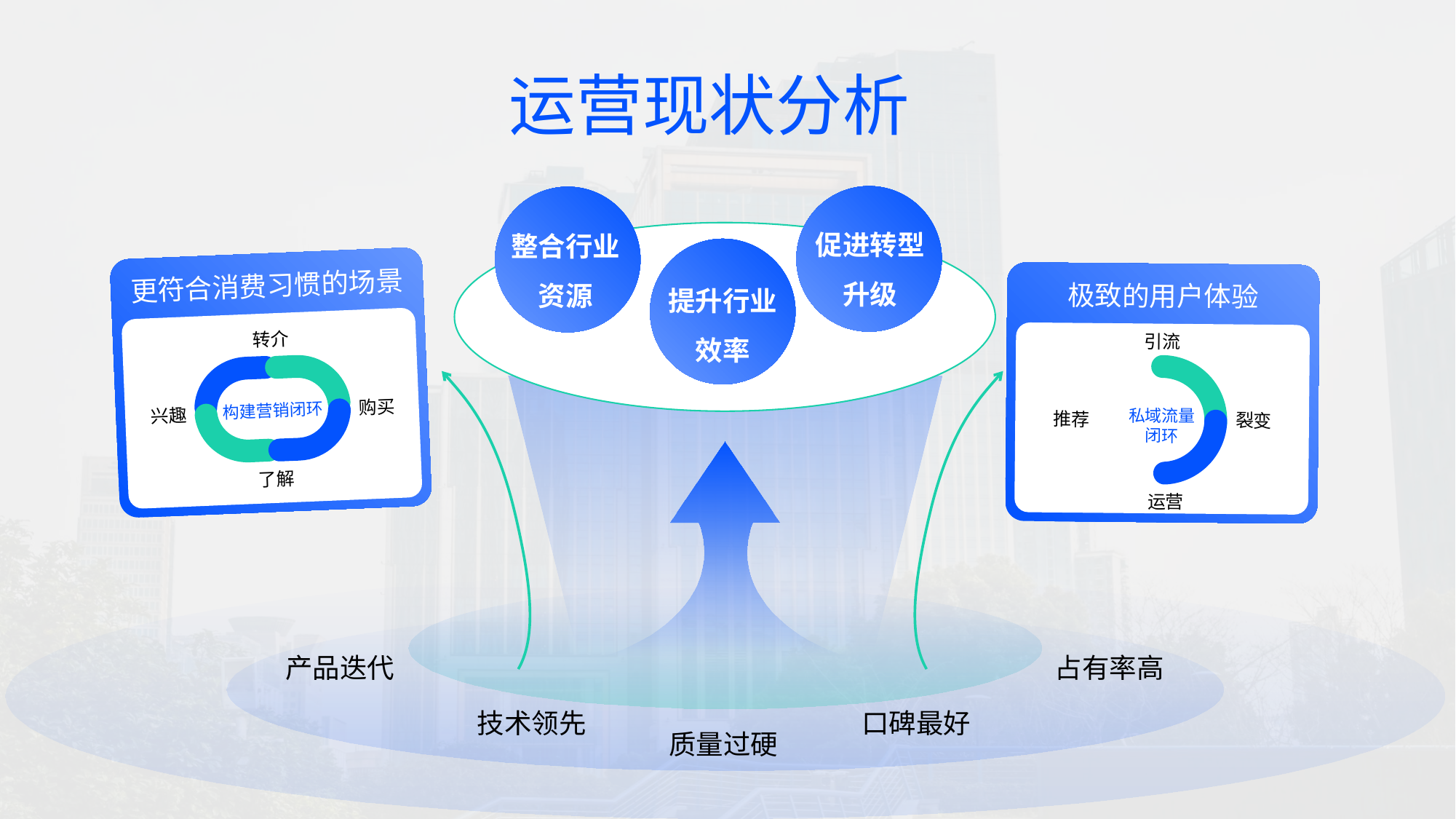

运营现状分析

促进转型
升级
整合行业资源

更符合消费习惯的场景

转介

兴趣
购买
构建营销闭环
了解
提升行业
效率

极致的用户体验

引流

私域流量
闭环
推荐
裂变
运营

产品迭代
占有率高
技术领先
口碑最好
质量过硬